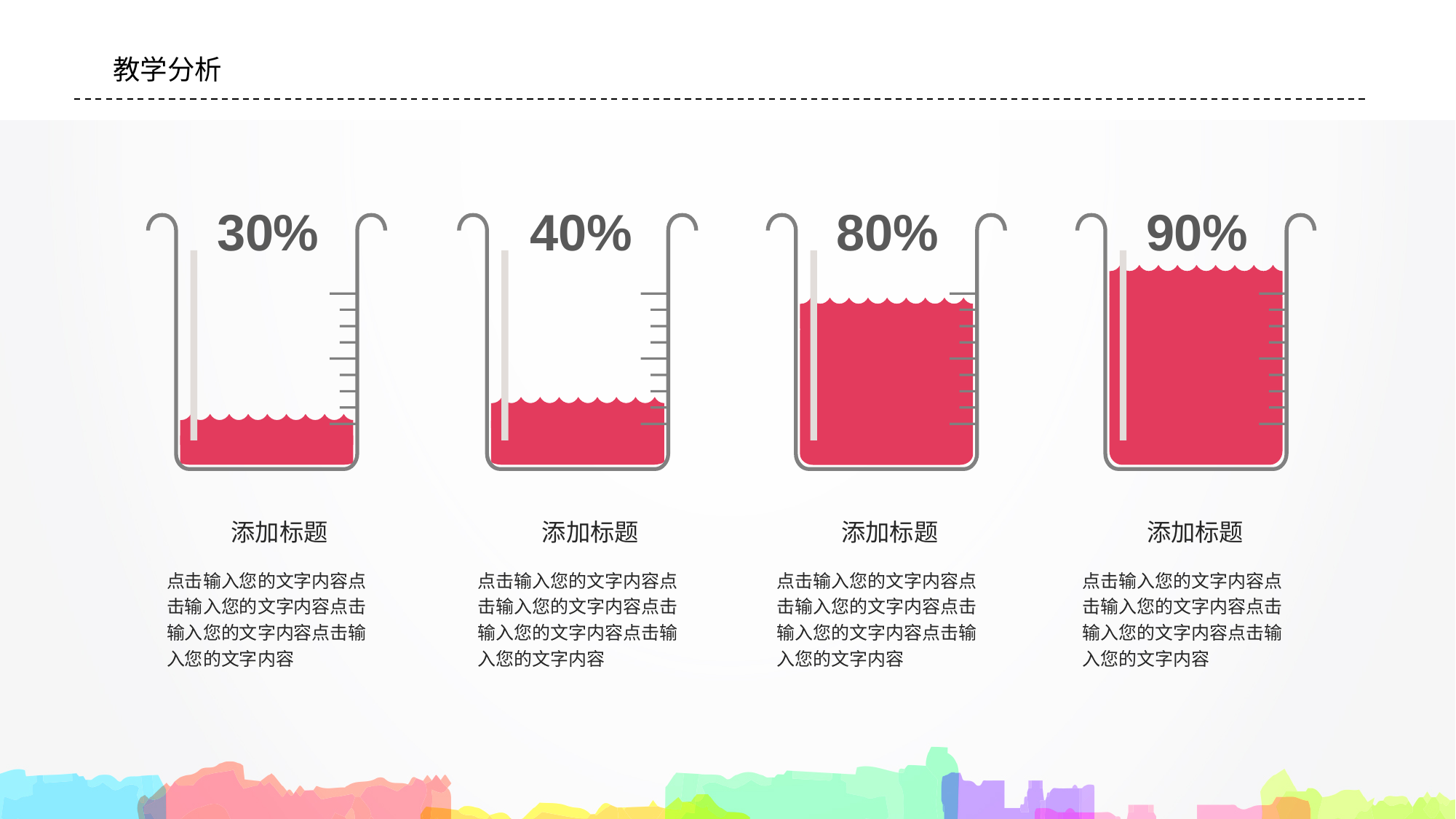

#
教学分析
30%
40%
80%
90%

添加标题
添加标题
添加标题
添加标题
点击输入您的文字内容点击输入您的文字内容点击输入您的文字内容点击输入您的文字内容
点击输入您的文字内容点击输入您的文字内容点击输入您的文字内容点击输入您的文字内容
点击输入您的文字内容点击输入您的文字内容点击输入您的文字内容点击输入您的文字内容
点击输入您的文字内容点击输入您的文字内容点击输入您的文字内容点击输入您的文字内容